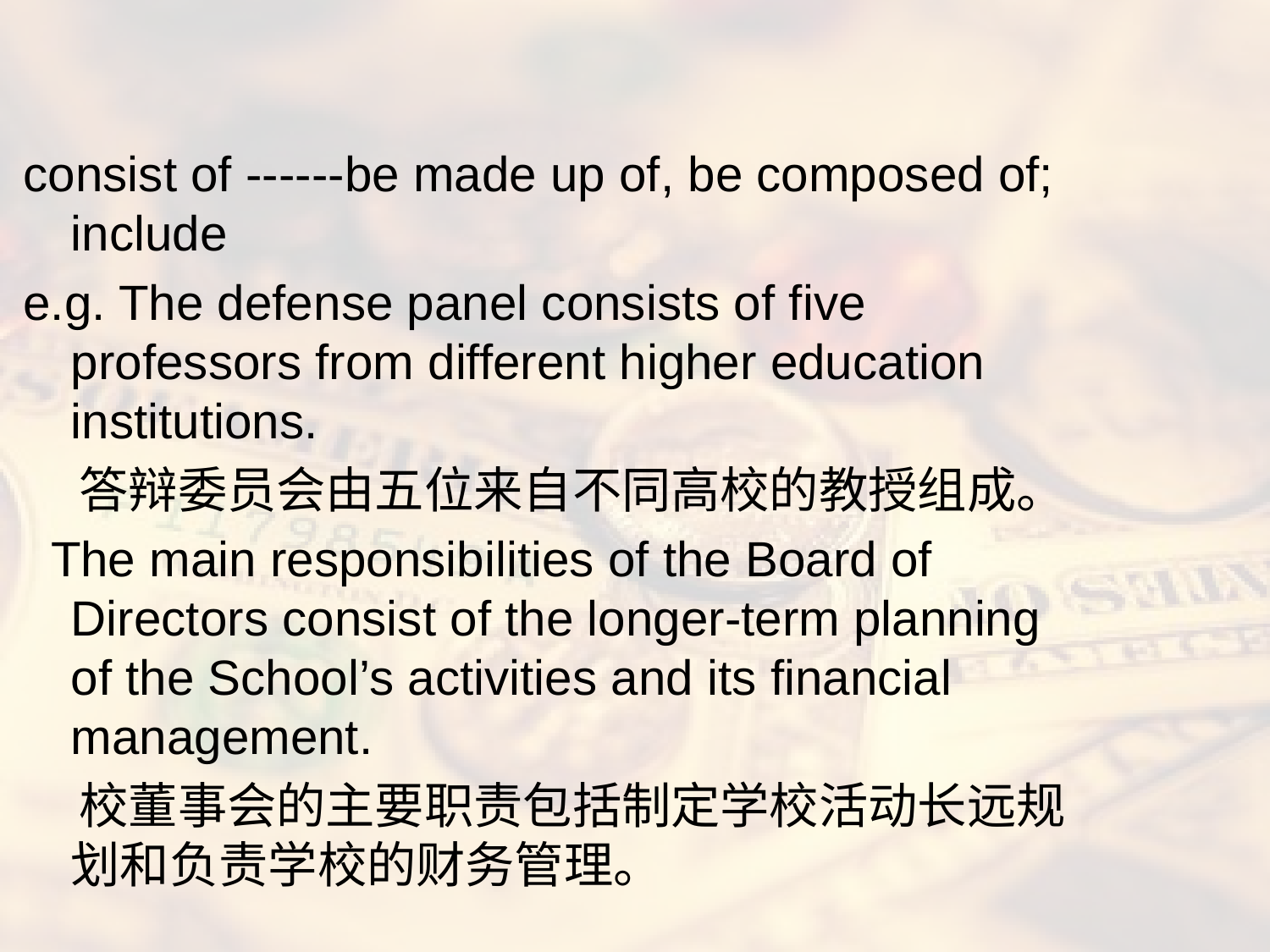

#
consist of ------be made up of, be composed of; include
e.g. The defense panel consists of five professors from different higher education institutions.
    答辩委员会由五位来自不同高校的教授组成。
  The main responsibilities of the Board of Directors consist of the longer-term planning of the School’s activities and its financial management.
    校董事会的主要职责包括制定学校活动长远规划和负责学校的财务管理。